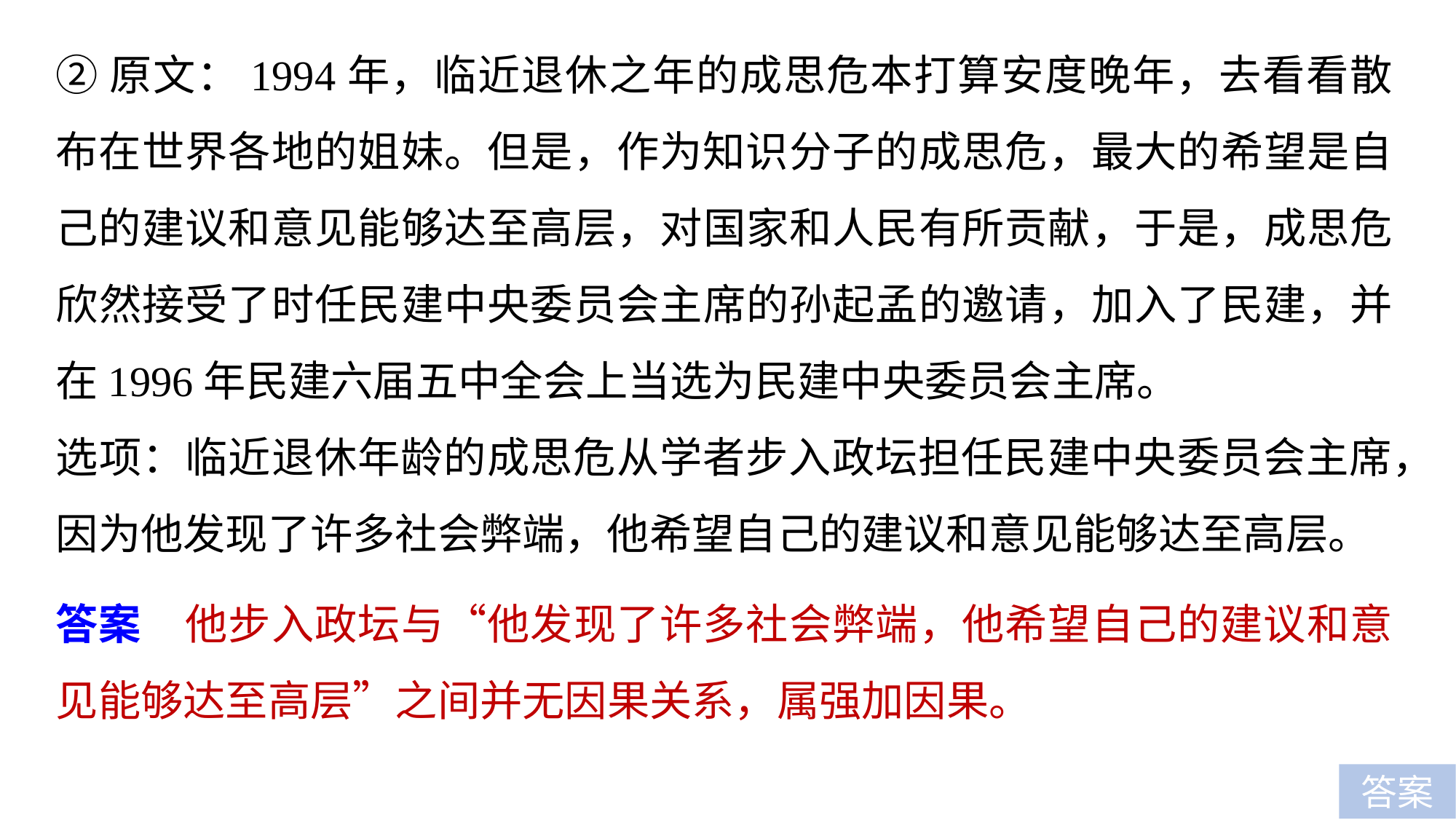

②原文：1994年，临近退休之年的成思危本打算安度晚年，去看看散布在世界各地的姐妹。但是，作为知识分子的成思危，最大的希望是自己的建议和意见能够达至高层，对国家和人民有所贡献，于是，成思危欣然接受了时任民建中央委员会主席的孙起孟的邀请，加入了民建，并在1996年民建六届五中全会上当选为民建中央委员会主席。
选项：临近退休年龄的成思危从学者步入政坛担任民建中央委员会主席，因为他发现了许多社会弊端，他希望自己的建议和意见能够达至高层。
答案　他步入政坛与“他发现了许多社会弊端，他希望自己的建议和意见能够达至高层”之间并无因果关系，属强加因果。
答案